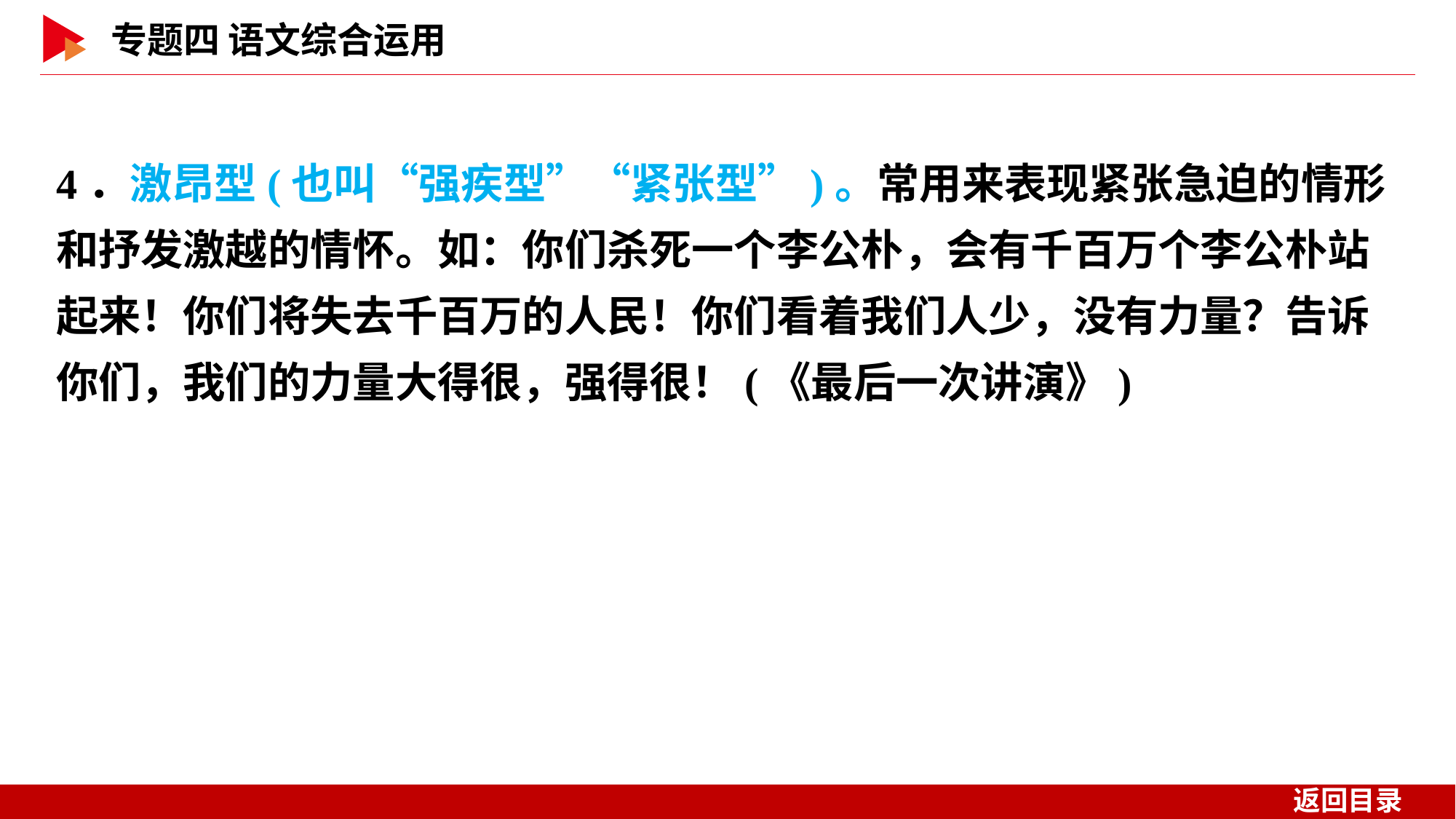

4．激昂型(也叫“强疾型”“紧张型”)。常用来表现紧张急迫的情形和抒发激越的情怀。如：你们杀死一个李公朴，会有千百万个李公朴站起来！你们将失去千百万的人民！你们看着我们人少，没有力量？告诉你们，我们的力量大得很，强得很！(《最后一次讲演》)